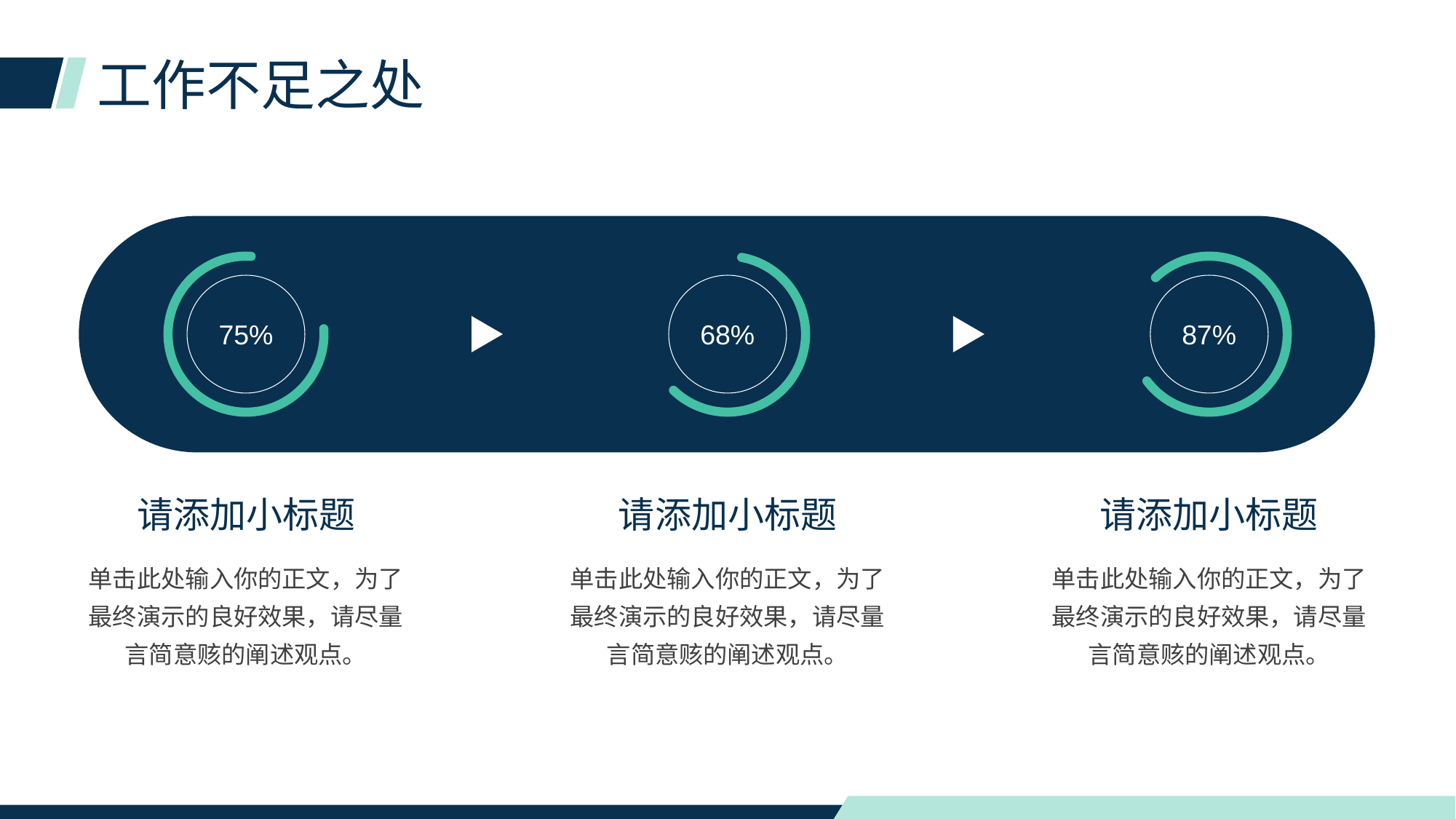

# 工作不足之处

75%

68%

87%

请添加小标题
请添加小标题
请添加小标题
单击此处输入你的正文，为了最终演示的良好效果，请尽量言简意赅的阐述观点。
单击此处输入你的正文，为了最终演示的良好效果，请尽量言简意赅的阐述观点。
单击此处输入你的正文，为了最终演示的良好效果，请尽量言简意赅的阐述观点。